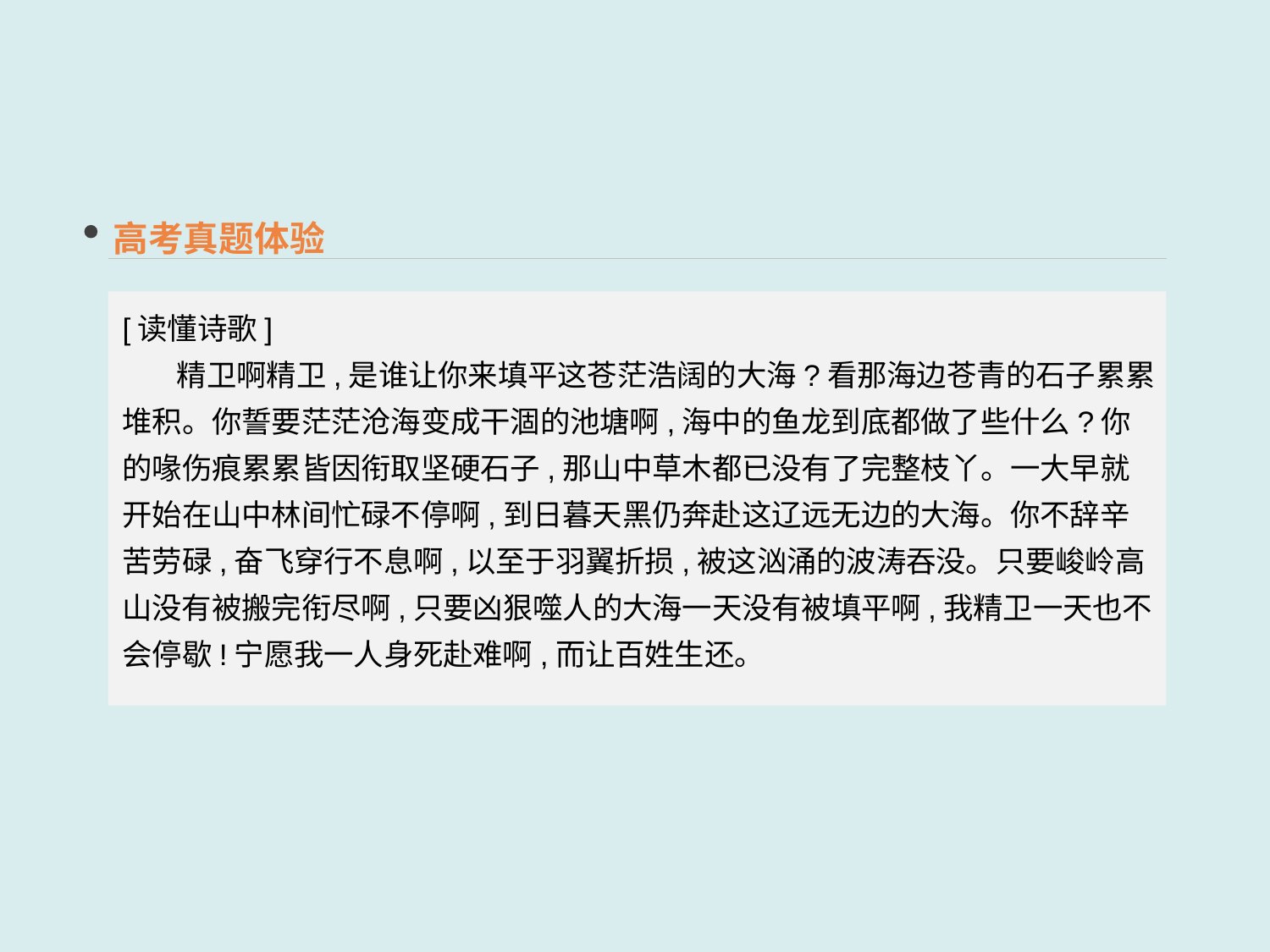

高考真题体验

[读懂诗歌]
       精卫啊精卫,是谁让你来填平这苍茫浩阔的大海?看那海边苍青的石子累累堆积。你誓要茫茫沧海变成干涸的池塘啊,海中的鱼龙到底都做了些什么?你的喙伤痕累累皆因衔取坚硬石子,那山中草木都已没有了完整枝丫。一大早就开始在山中林间忙碌不停啊,到日暮天黑仍奔赴这辽远无边的大海。你不辞辛苦劳碌,奋飞穿行不息啊,以至于羽翼折损,被这汹涌的波涛吞没。只要峻岭高山没有被搬完衔尽啊,只要凶狠噬人的大海一天没有被填平啊,我精卫一天也不会停歇!宁愿我一人身死赴难啊,而让百姓生还。